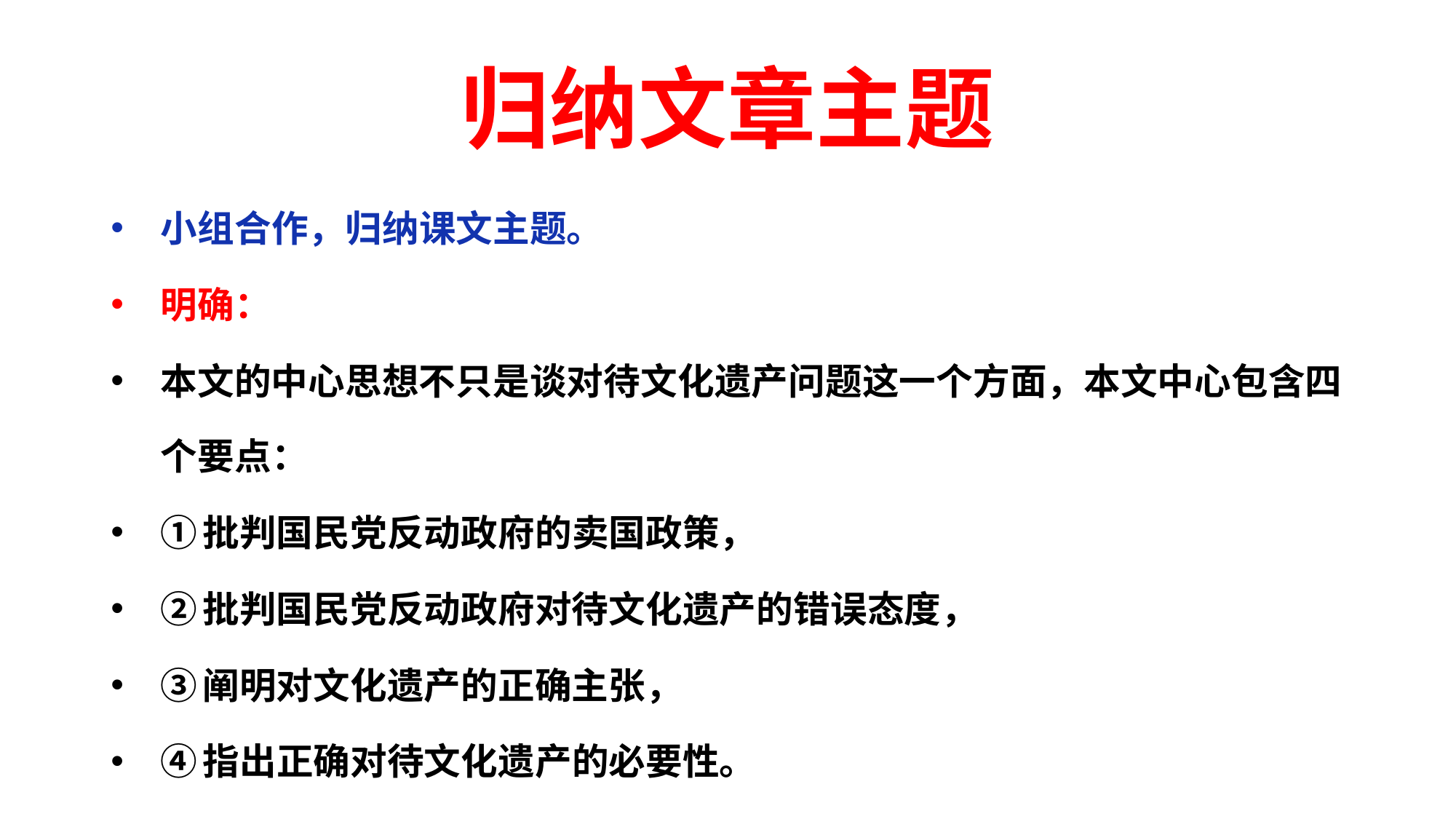

# 归纳文章主题
小组合作，归纳课文主题。
明确：
本文的中心思想不只是谈对待文化遗产问题这一个方面，本文中心包含四个要点：
①批判国民党反动政府的卖国政策，
②批判国民党反动政府对待文化遗产的错误态度，
③阐明对文化遗产的正确主张，
④指出正确对待文化遗产的必要性。